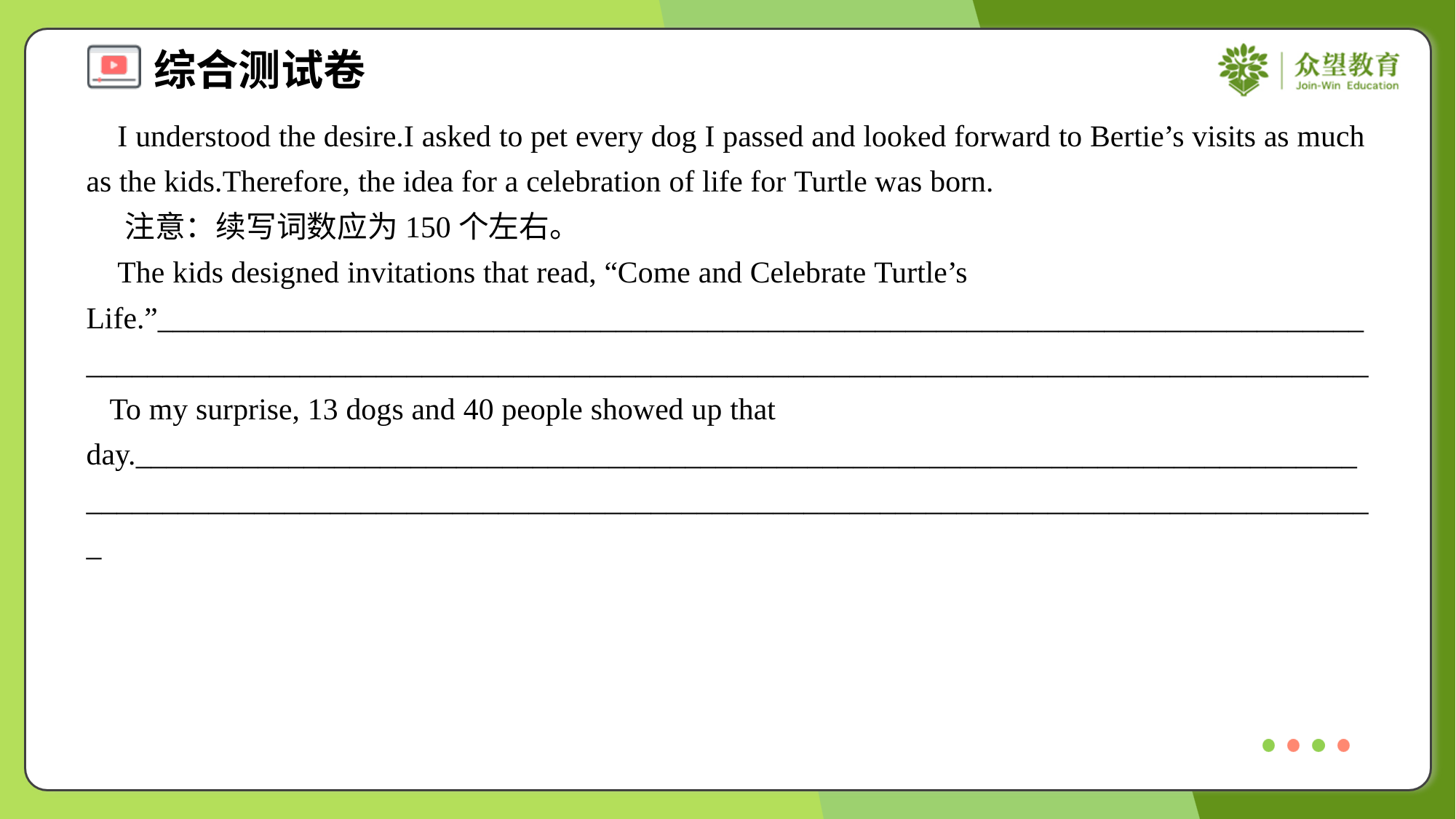

I understood the desire.I asked to pet every dog I passed and looked forward to Bertie’s visits as much as the kids.Therefore, the idea for a celebration of life for Turtle was born.
    注意：续写词数应为150个左右。
    The kids designed invitations that read, “Come and Celebrate Turtle’s Life.”___________________________________________________________________________________________________________________________________________________________________    To my surprise, 13 dogs and 40 people showed up that day._____________________________________________________________________________________________________________________________________________________________________#